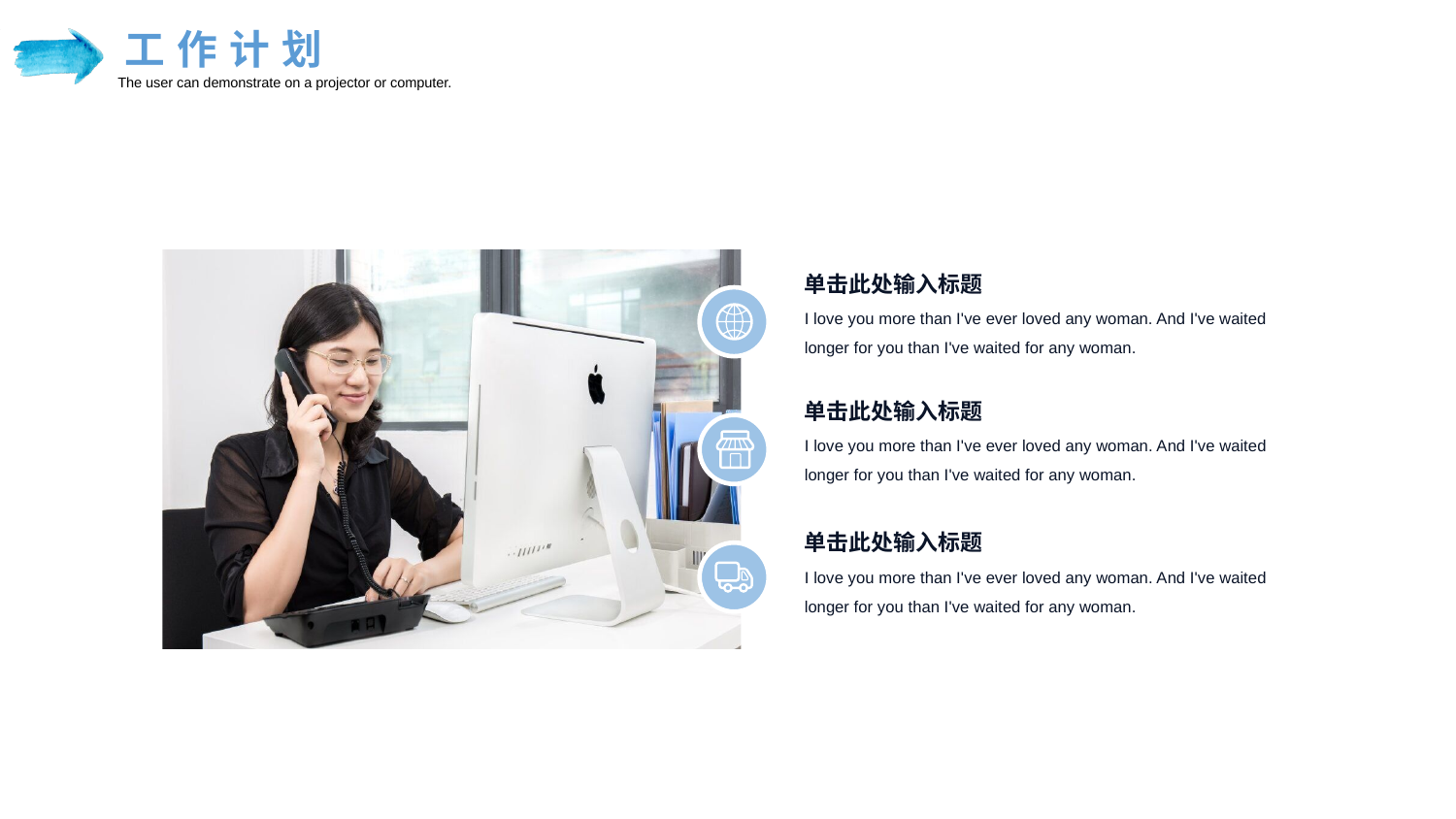

工作计划

The user can demonstrate on a projector or computer.

单击此处输入标题

I love you more than I've ever loved any woman. And I've waited longer for you than I've waited for any woman.
单击此处输入标题

I love you more than I've ever loved any woman. And I've waited longer for you than I've waited for any woman.
单击此处输入标题

I love you more than I've ever loved any woman. And I've waited longer for you than I've waited for any woman.